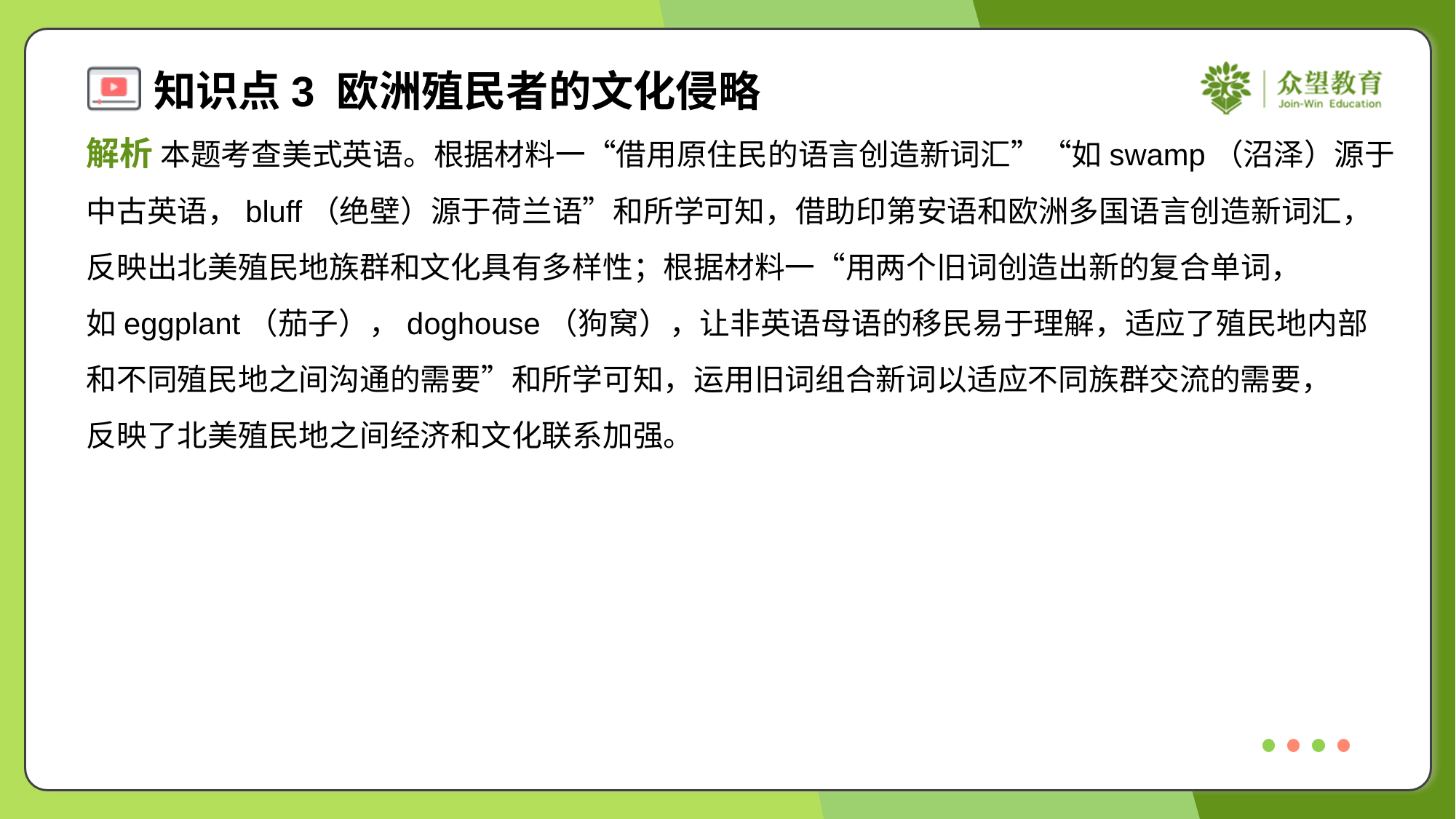

解析 本题考查美式英语。根据材料一“借用原住民的语言创造新词汇”“如swamp（沼泽）源于
中古英语，bluff（绝壁）源于荷兰语”和所学可知，借助印第安语和欧洲多国语言创造新词汇，
反映出北美殖民地族群和文化具有多样性；根据材料一“用两个旧词创造出新的复合单词，
如eggplant（茄子），doghouse（狗窝），让非英语母语的移民易于理解，适应了殖民地内部
和不同殖民地之间沟通的需要”和所学可知，运用旧词组合新词以适应不同族群交流的需要，
反映了北美殖民地之间经济和文化联系加强。